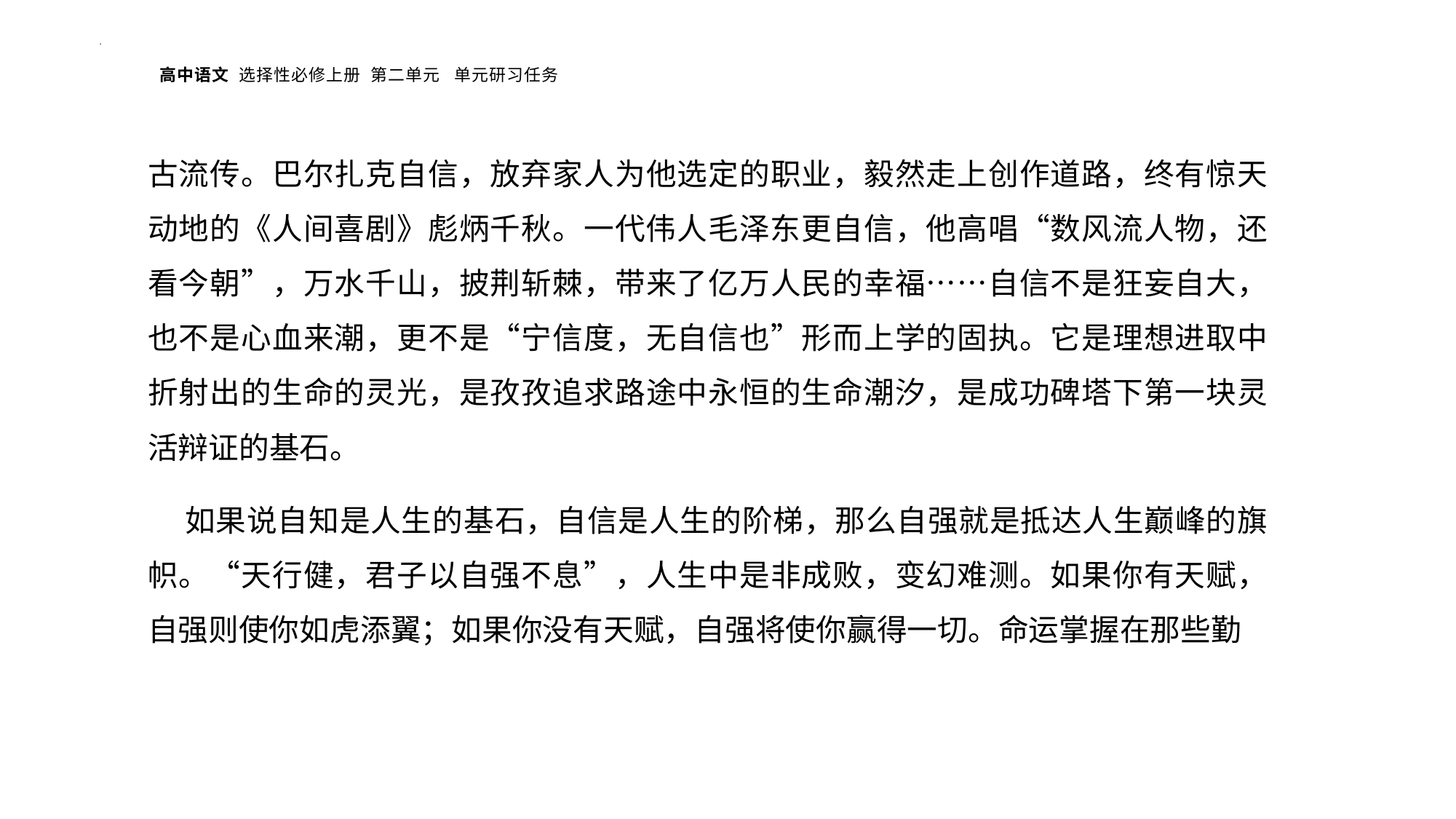

古流传。巴尔扎克自信，放弃家人为他选定的职业，毅然走上创作道路，终有惊天动地的《人间喜剧》彪炳千秋。一代伟人毛泽东更自信，他高唱“数风流人物，还看今朝”，万水千山，披荆斩棘，带来了亿万人民的幸福……自信不是狂妄自大，也不是心血来潮，更不是“宁信度，无自信也”形而上学的固执。它是理想进取中折射出的生命的灵光，是孜孜追求路途中永恒的生命潮汐，是成功碑塔下第一块灵活辩证的基石。
    如果说自知是人生的基石，自信是人生的阶梯，那么自强就是抵达人生巅峰的旗帜。“天行健，君子以自强不息”，人生中是非成败，变幻难测。如果你有天赋，自强则使你如虎添翼；如果你没有天赋，自强将使你赢得一切。命运掌握在那些勤